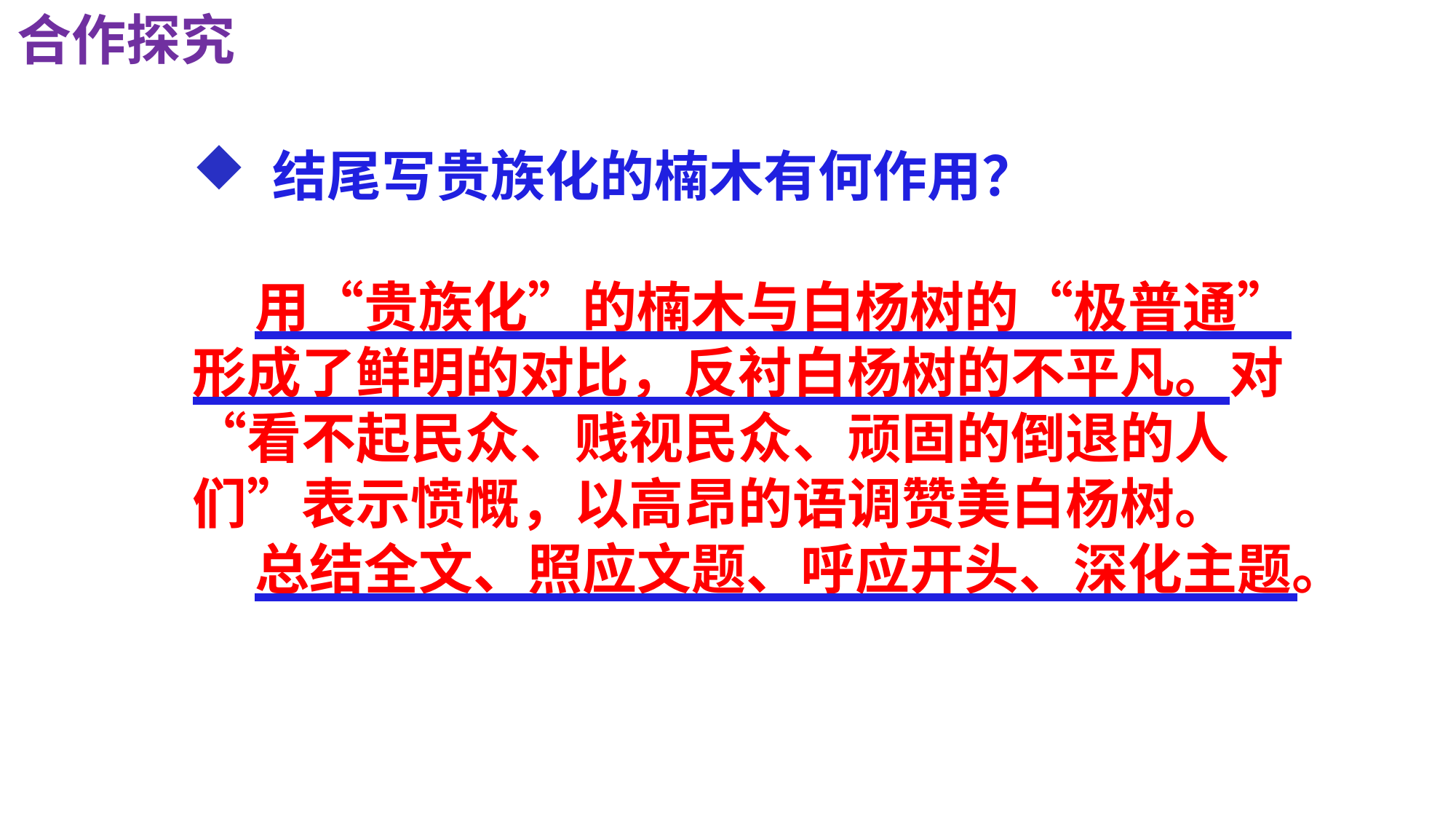

合作探究
 结尾写贵族化的楠木有何作用？

    用“贵族化”的楠木与白杨树的“极普通”形成了鲜明的对比，反衬白杨树的不平凡。对“看不起民众、贱视民众、顽固的倒退的人们”表示愤慨，以高昂的语调赞美白杨树。
    总结全文、照应文题、呼应开头、深化主题。